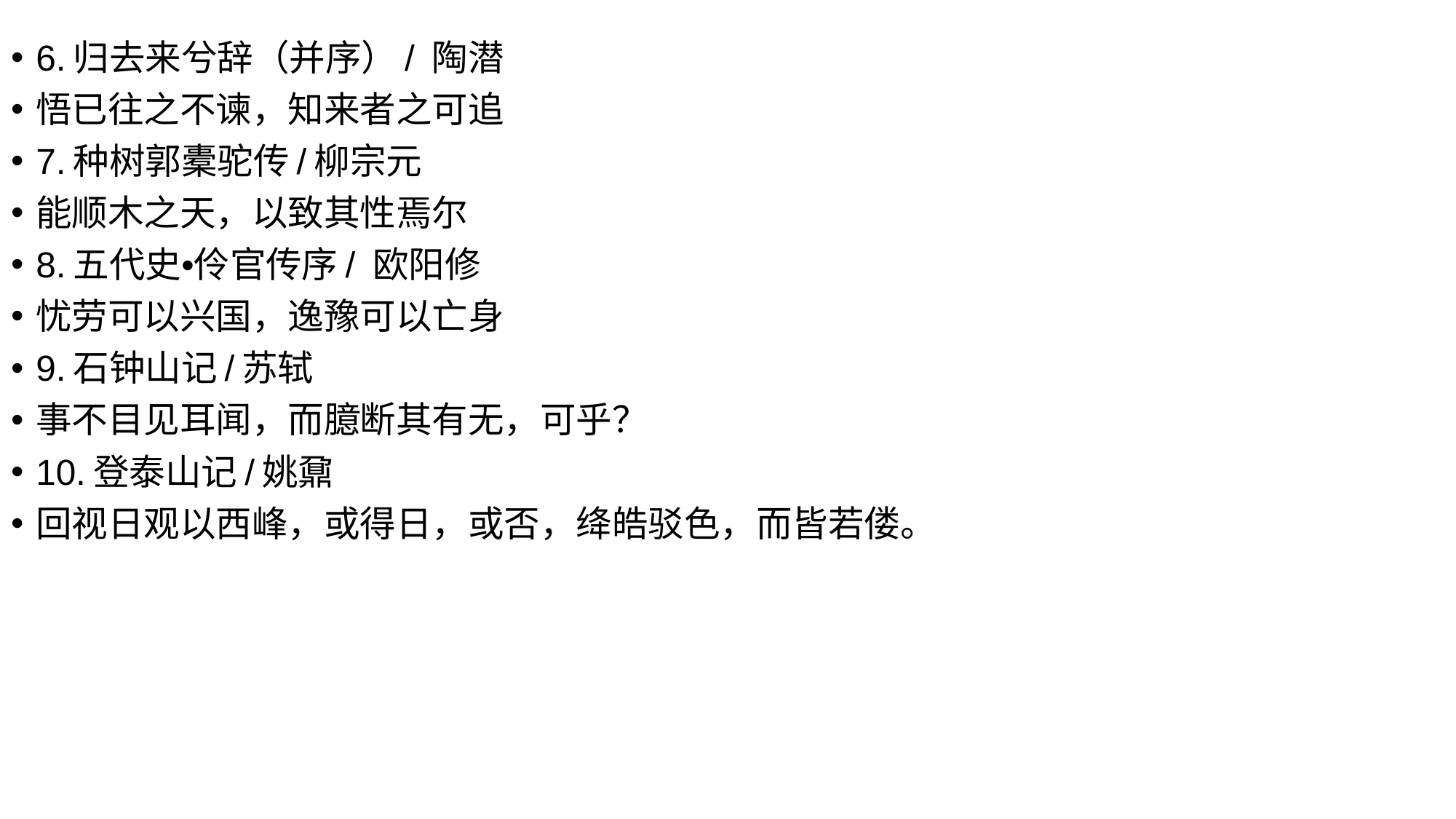

6.归去来兮辞（并序）/ 陶潜
悟已往之不谏，知来者之可追
7.种树郭橐驼传/柳宗元
能顺木之天，以致其性焉尔
8.五代史•伶官传序/ 欧阳修
忧劳可以兴国，逸豫可以亡身
9.石钟山记/苏轼
事不目见耳闻，而臆断其有无，可乎？
10.登泰山记/姚鼐
回视日观以西峰，或得日，或否，绛皓驳色，而皆若偻。